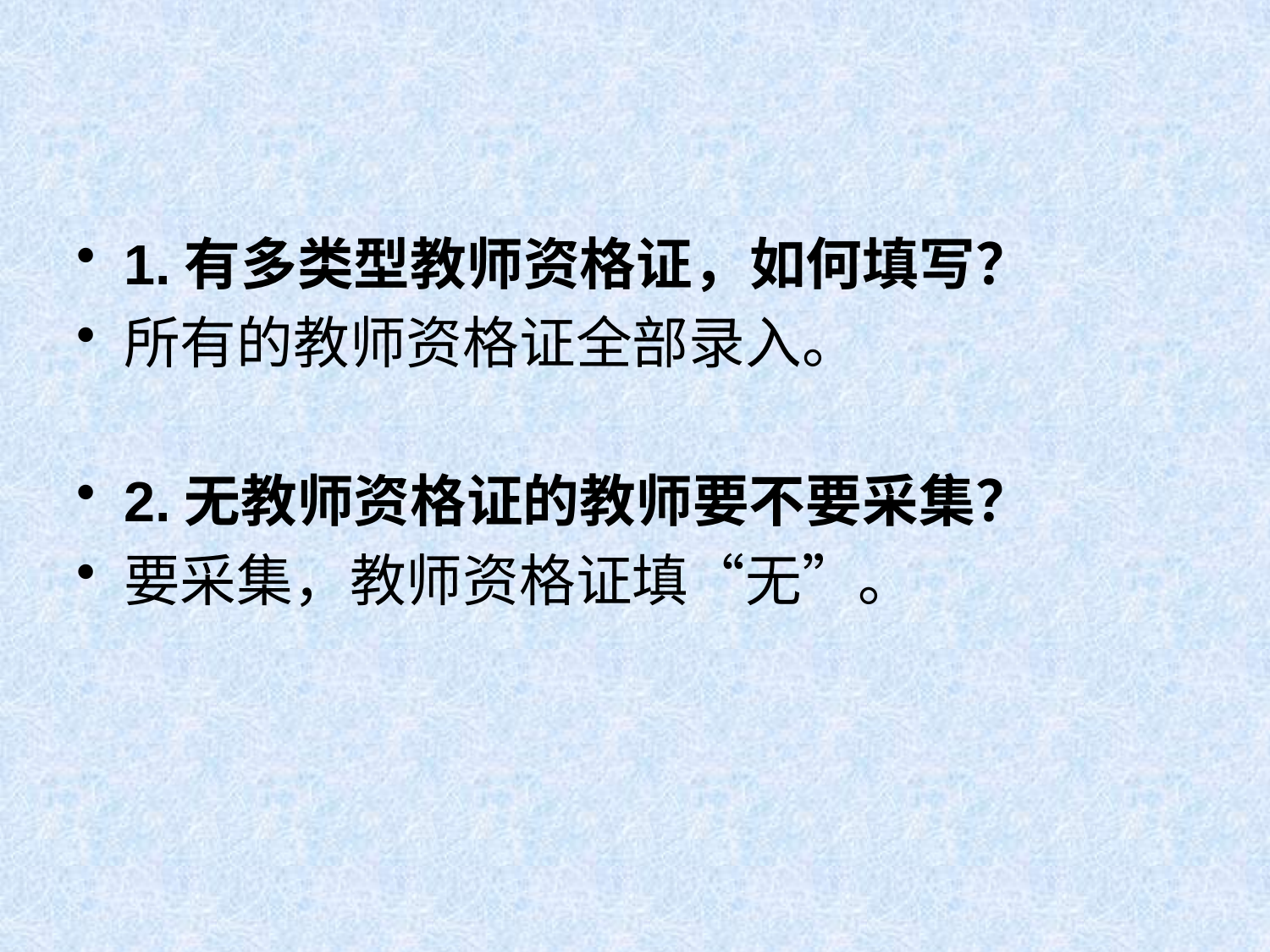

1.有多类型教师资格证，如何填写？
所有的教师资格证全部录入。

2.无教师资格证的教师要不要采集？
要采集，教师资格证填“无”。